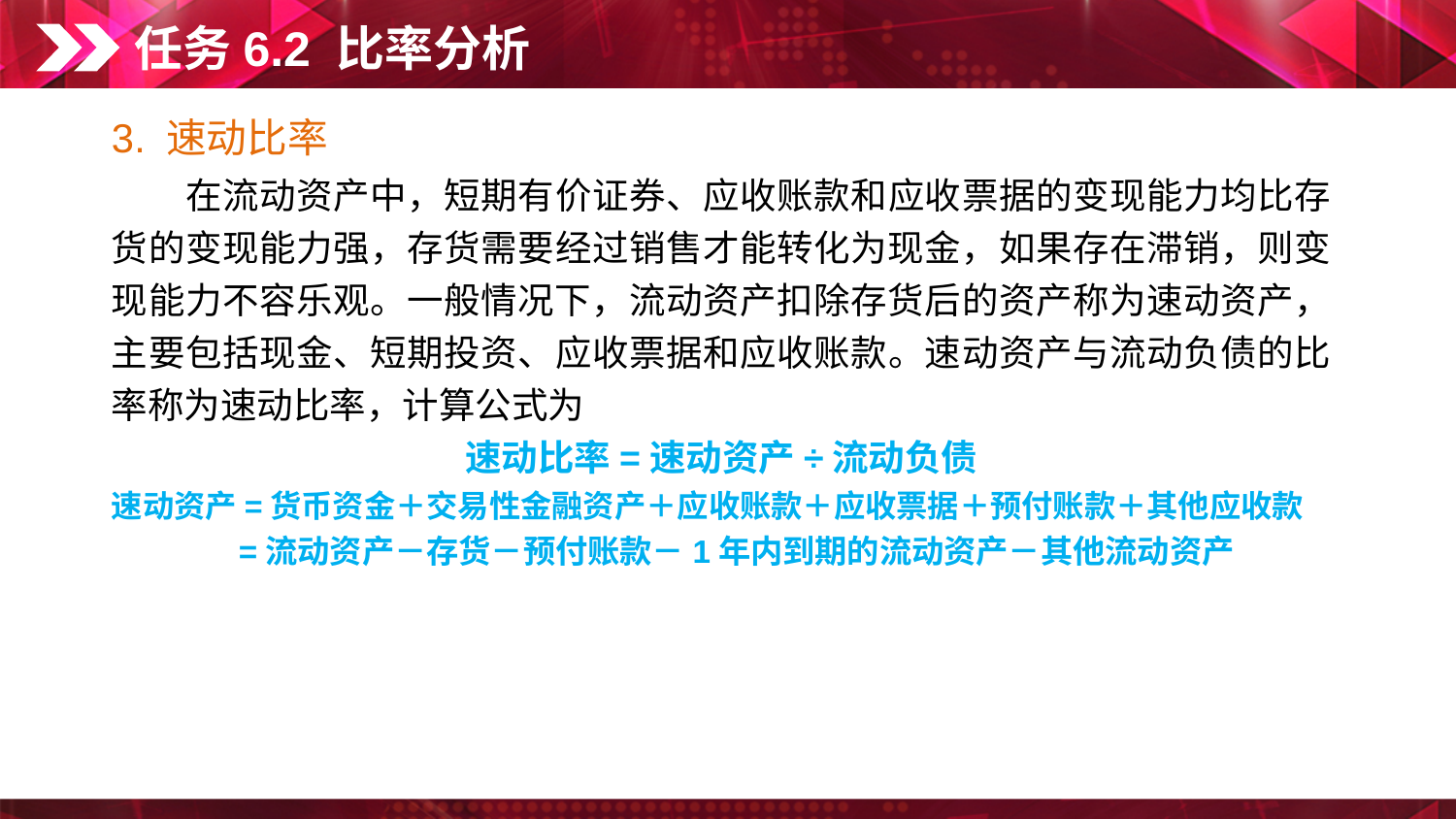

任务6.2 比率分析

3. 速动比率
　　在流动资产中，短期有价证券、应收账款和应收票据的变现能力均比存货的变现能力强，存货需要经过销售才能转化为现金，如果存在滞销，则变现能力不容乐观。一般情况下，流动资产扣除存货后的资产称为速动资产，主要包括现金、短期投资、应收票据和应收账款。速动资产与流动负债的比率称为速动比率，计算公式为
速动比率=速动资产÷流动负债
速动资产=货币资金＋交易性金融资产＋应收账款＋应收票据＋预付账款＋其他应收款
 　　　 =流动资产－存货－预付账款－1年内到期的流动资产－其他流动资产